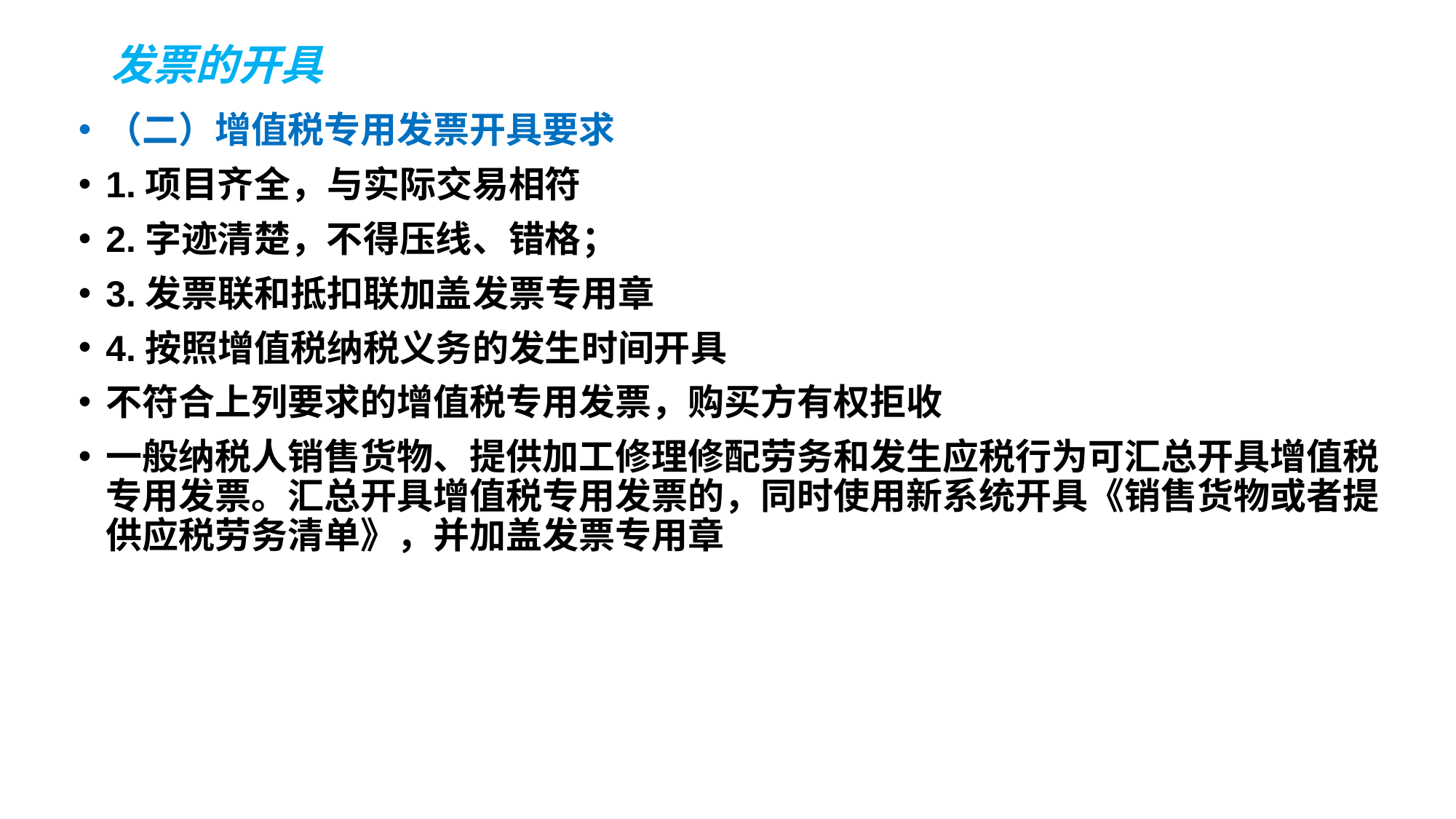

# 发票的开具
（二）增值税专用发票开具要求
1.项目齐全，与实际交易相符
2.字迹清楚，不得压线、错格；
3.发票联和抵扣联加盖发票专用章
4.按照增值税纳税义务的发生时间开具
不符合上列要求的增值税专用发票，购买方有权拒收
一般纳税人销售货物、提供加工修理修配劳务和发生应税行为可汇总开具增值税专用发票。汇总开具增值税专用发票的，同时使用新系统开具《销售货物或者提供应税劳务清单》，并加盖发票专用章